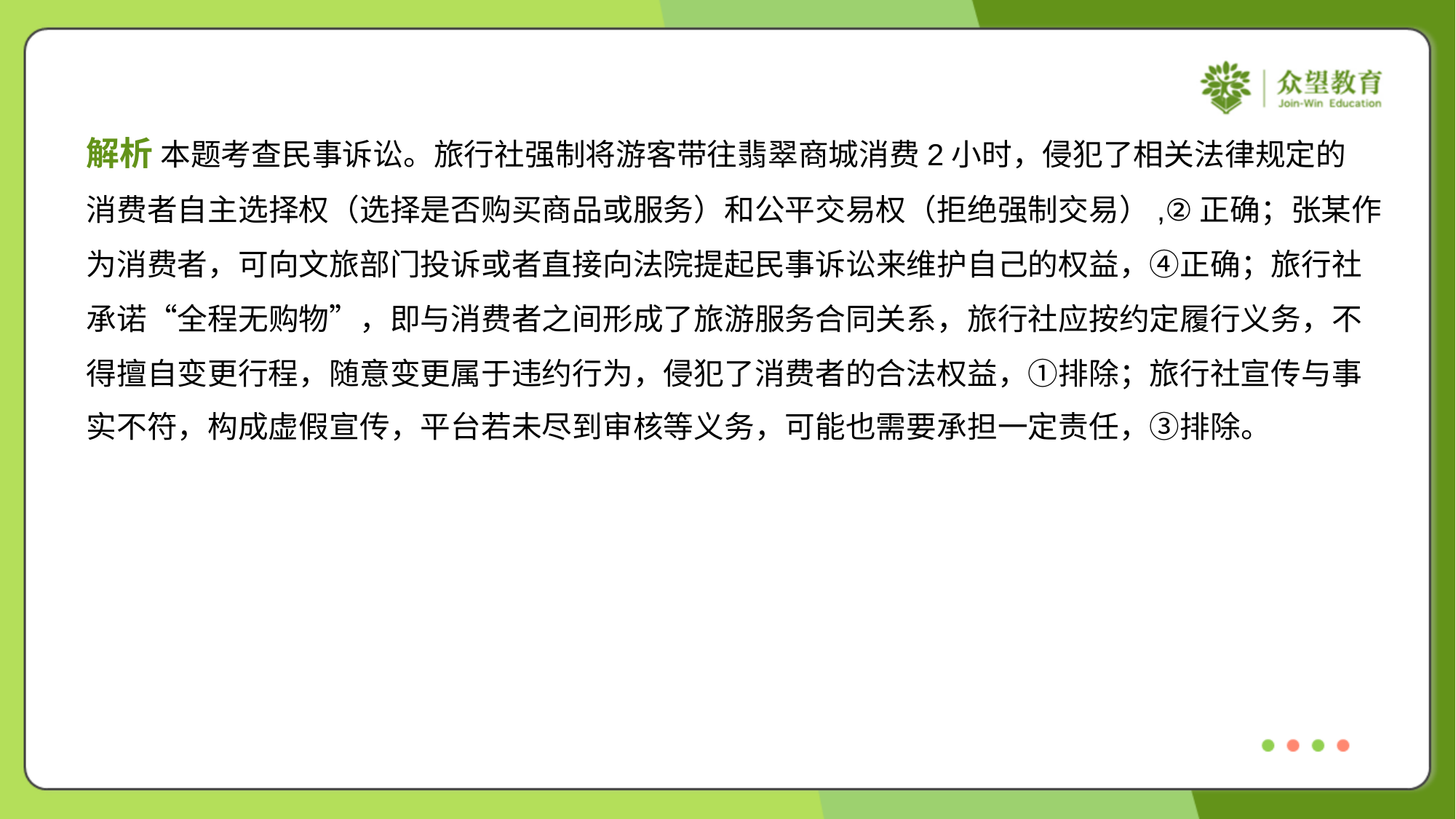

解析 本题考查民事诉讼。旅行社强制将游客带往翡翠商城消费2小时，侵犯了相关法律规定的
消费者自主选择权（选择是否购买商品或服务）和公平交易权（拒绝强制交易）,②正确；张某作
为消费者，可向文旅部门投诉或者直接向法院提起民事诉讼来维护自己的权益，④正确；旅行社
承诺“全程无购物”，即与消费者之间形成了旅游服务合同关系，旅行社应按约定履行义务，不
得擅自变更行程，随意变更属于违约行为，侵犯了消费者的合法权益，①排除；旅行社宣传与事
实不符，构成虚假宣传，平台若未尽到审核等义务，可能也需要承担一定责任，③排除。